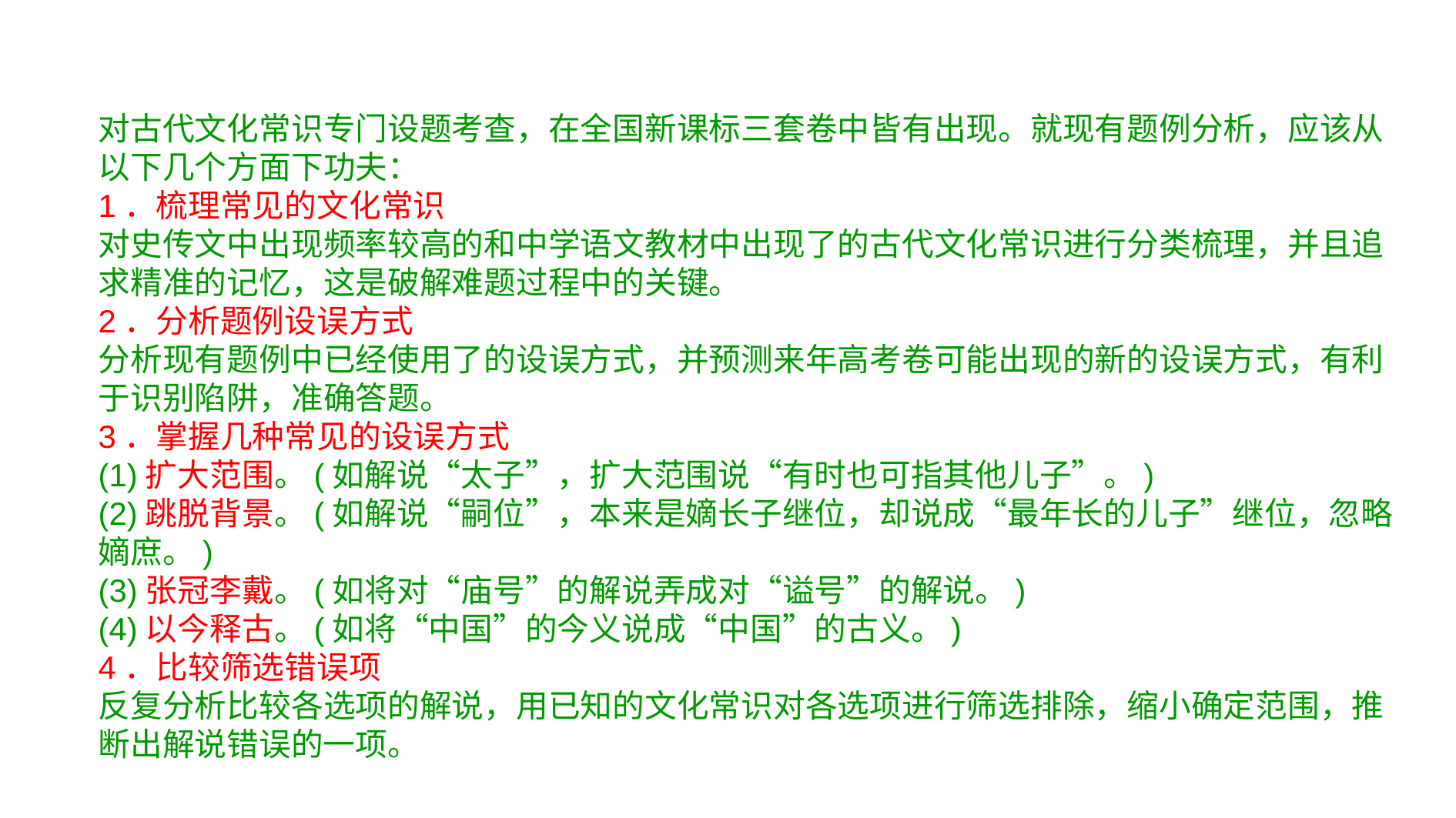

对古代文化常识专门设题考查，在全国新课标三套卷中皆有出现。就现有题例分析，应该从以下几个方面下功夫：
1．梳理常见的文化常识
对史传文中出现频率较高的和中学语文教材中出现了的古代文化常识进行分类梳理，并且追求精准的记忆，这是破解难题过程中的关键。
2．分析题例设误方式
分析现有题例中已经使用了的设误方式，并预测来年高考卷可能出现的新的设误方式，有利于识别陷阱，准确答题。
3．掌握几种常见的设误方式
(1)扩大范围。(如解说“太子”，扩大范围说“有时也可指其他儿子”。)
(2)跳脱背景。(如解说“嗣位”，本来是嫡长子继位，却说成“最年长的儿子”继位，忽略嫡庶。)
(3)张冠李戴。(如将对“庙号”的解说弄成对“谥号”的解说。)
(4)以今释古。(如将“中国”的今义说成“中国”的古义。)
4．比较筛选错误项
反复分析比较各选项的解说，用已知的文化常识对各选项进行筛选排除，缩小确定范围，推断出解说错误的一项。